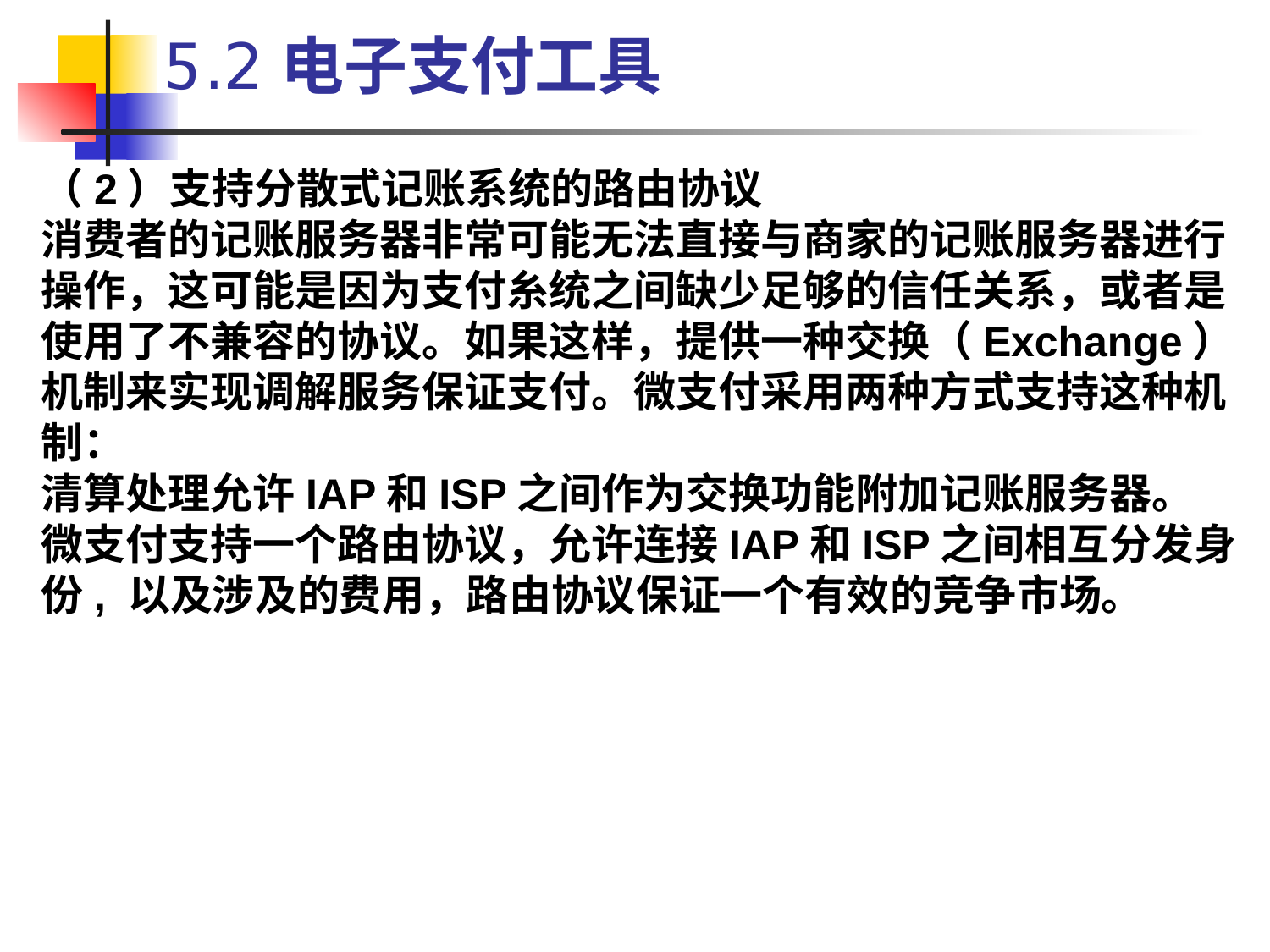

5.2电子支付工具

（2）支持分散式记账系统的路由协议
消费者的记账服务器非常可能无法直接与商家的记账服务器进行操作，这可能是因为支付糸统之间缺少足够的信任关系，或者是使用了不兼容的协议。如果这样，提供一种交换（Exchange）机制来实现调解服务保证支付。微支付采用两种方式支持这种机制：
清算处理允许IAP和ISP之间作为交换功能附加记账服务器。
微支付支持一个路由协议，允许连接IAP和ISP之间相互分发身份, 以及涉及的费用，路由协议保证一个有效的竞争市场。